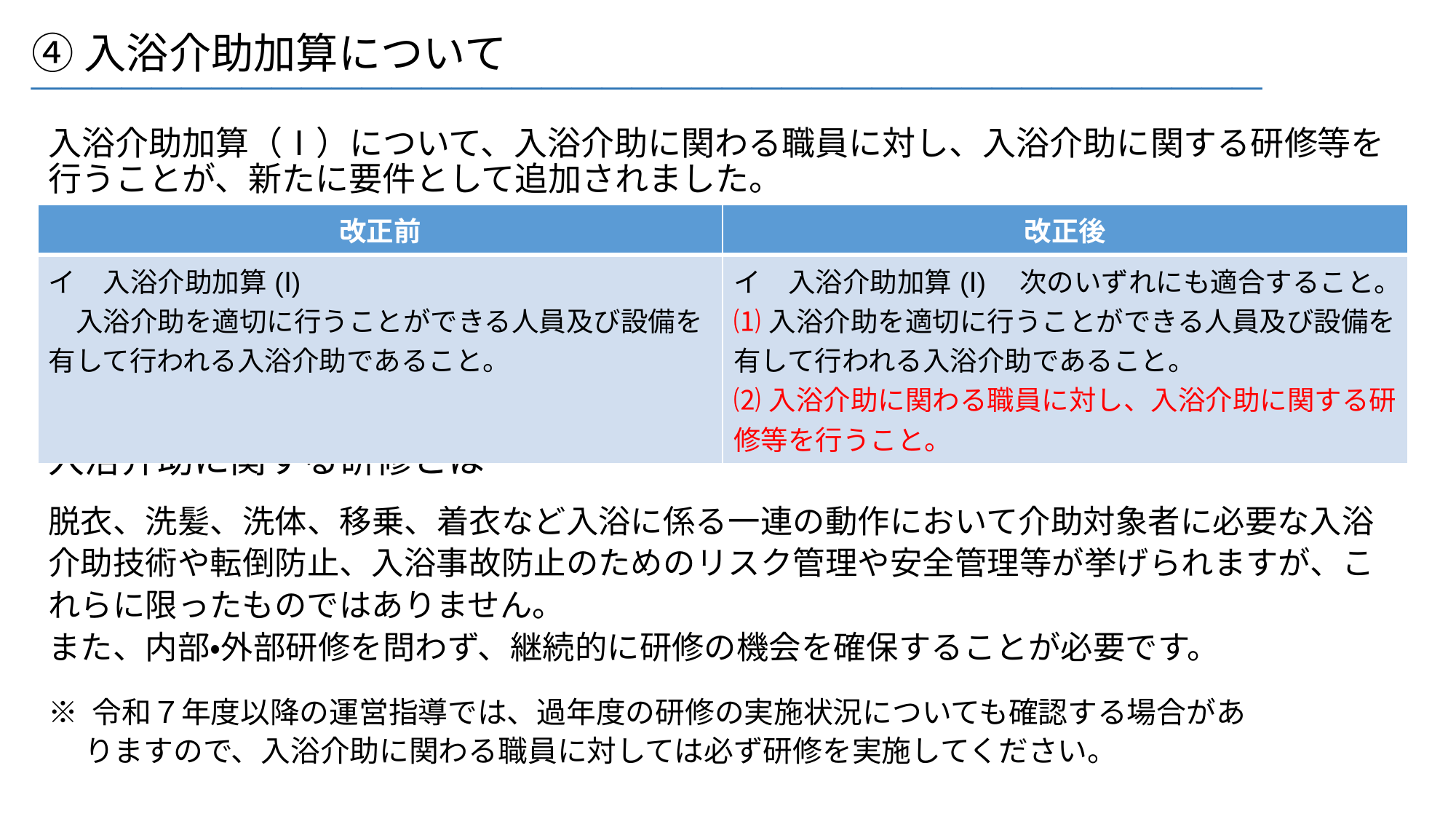

_________________________________________
④入浴介助加算について
入浴介助加算（Ⅰ）について、入浴介助に関わる職員に対し、入浴介助に関する研修等を行うことが、新たに要件として追加されました。
| 改正前 | 改正後 |
| --- | --- |
| イ　入浴介助加算(Ⅰ) 　入浴介助を適切に行うことができる人員及び設備を有して行われる入浴介助であること。 | イ　入浴介助加算(Ⅰ)　次のいずれにも適合すること。 ⑴入浴介助を適切に行うことができる人員及び設備を有して行われる入浴介助であること。 ⑵入浴介助に関わる職員に対し、入浴介助に関する研 修等を行うこと。 |
入浴介助に関する研修とは…
脱衣、洗髪、洗体、移乗、着衣など入浴に係る一連の動作において介助対象者に必要な入浴介助技術や転倒防止、入浴事故防止のためのリスク管理や安全管理等が挙げられますが、これらに限ったものではありません。
また、内部・外部研修を問わず、継続的に研修の機会を確保することが必要です。
※ 令和７年度以降の運営指導では、過年度の研修の実施状況についても確認する場合があ
　 りますので、入浴介助に関わる職員に対しては必ず研修を実施してください。